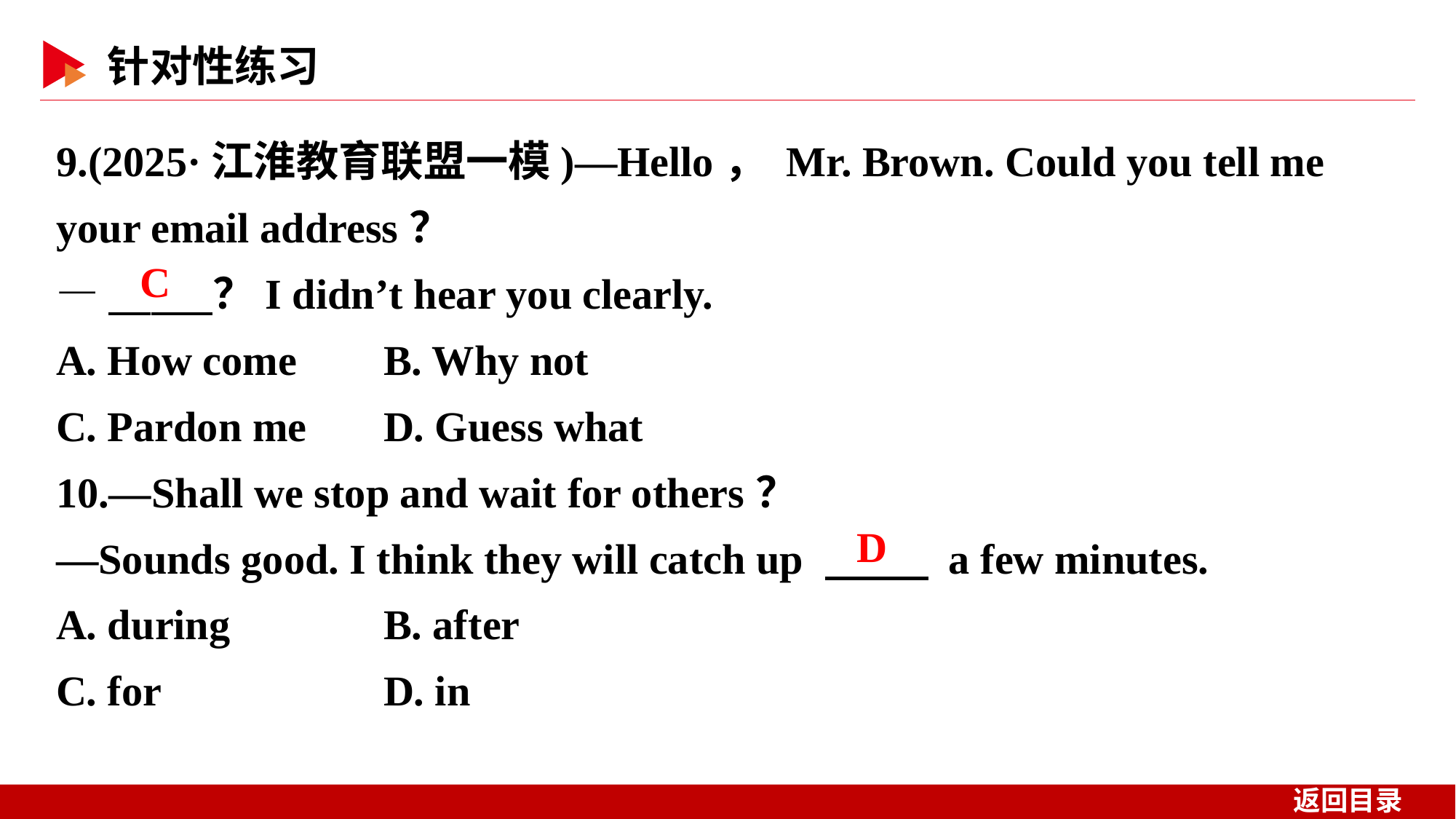

9.(2025·江淮教育联盟一模)—Hello， Mr. Brown. Could you tell me your email address？
—　  　？I didn’t hear you clearly.
A. How come      	B. Why not
C. Pardon me      	D. Guess what
10.—Shall we stop and wait for others？
—Sounds good. I think they will catch up 　  　 a few minutes.
A. during           	B. after
C. for                	D. in
C
D